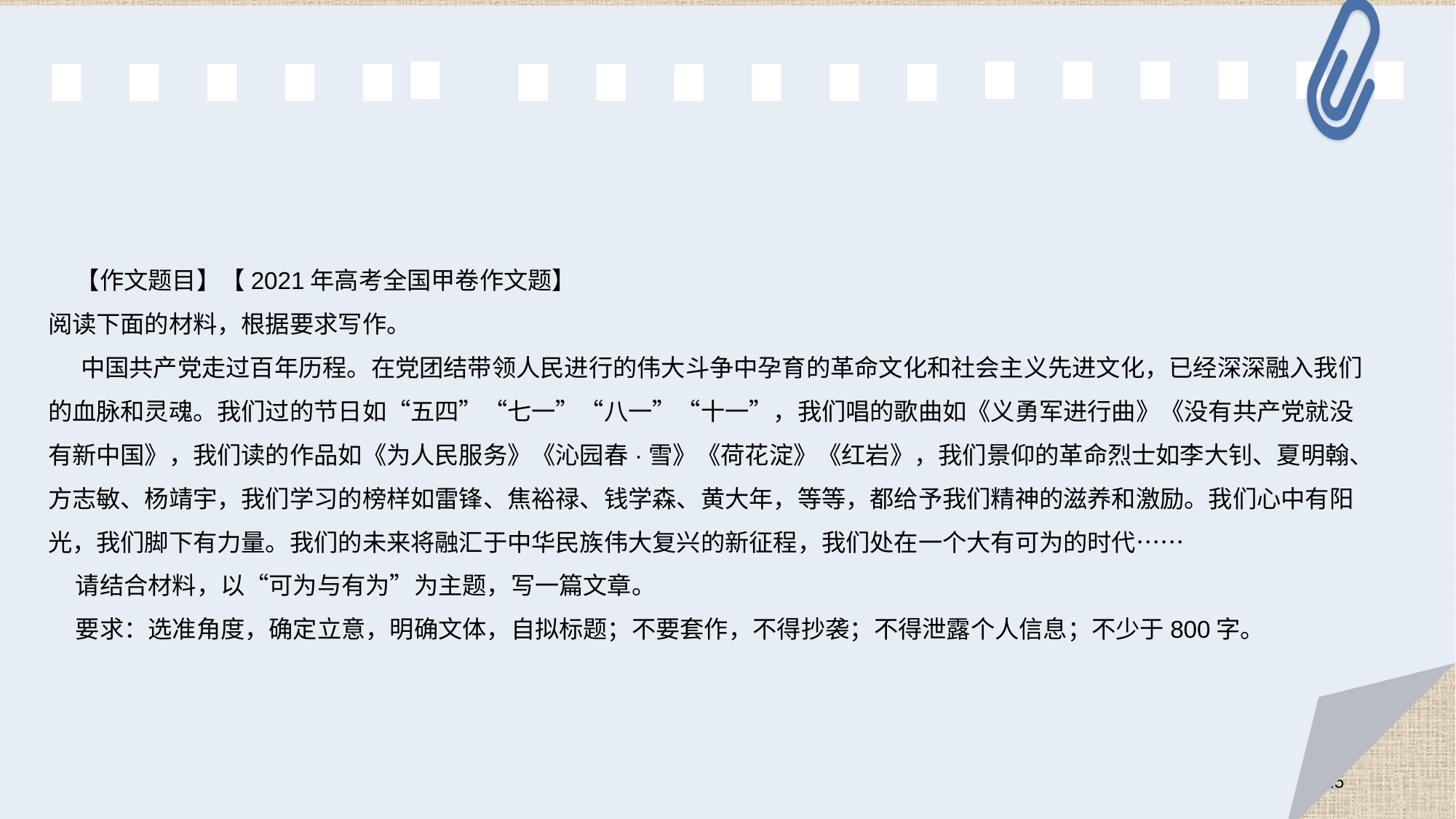

【作文题目】【2021年高考全国甲卷作文题】
阅读下面的材料，根据要求写作。
     中国共产党走过百年历程。在党团结带领人民进行的伟大斗争中孕育的革命文化和社会主义先进文化，已经深深融入我们的血脉和灵魂。我们过的节日如“五四”“七一”“八一”“十一”，我们唱的歌曲如《义勇军进行曲》《没有共产党就没有新中国》，我们读的作品如《为人民服务》《沁园春·雪》《荷花淀》《红岩》，我们景仰的革命烈士如李大钊、夏明翰、方志敏、杨靖宇，我们学习的榜样如雷锋、焦裕禄、钱学森、黄大年，等等，都给予我们精神的滋养和激励。我们心中有阳光，我们脚下有力量。我们的未来将融汇于中华民族伟大复兴的新征程，我们处在一个大有可为的时代……
    请结合材料，以“可为与有为”为主题，写一篇文章。
    要求：选准角度，确定立意，明确文体，自拟标题；不要套作，不得抄袭；不得泄露个人信息；不少于800字。
25